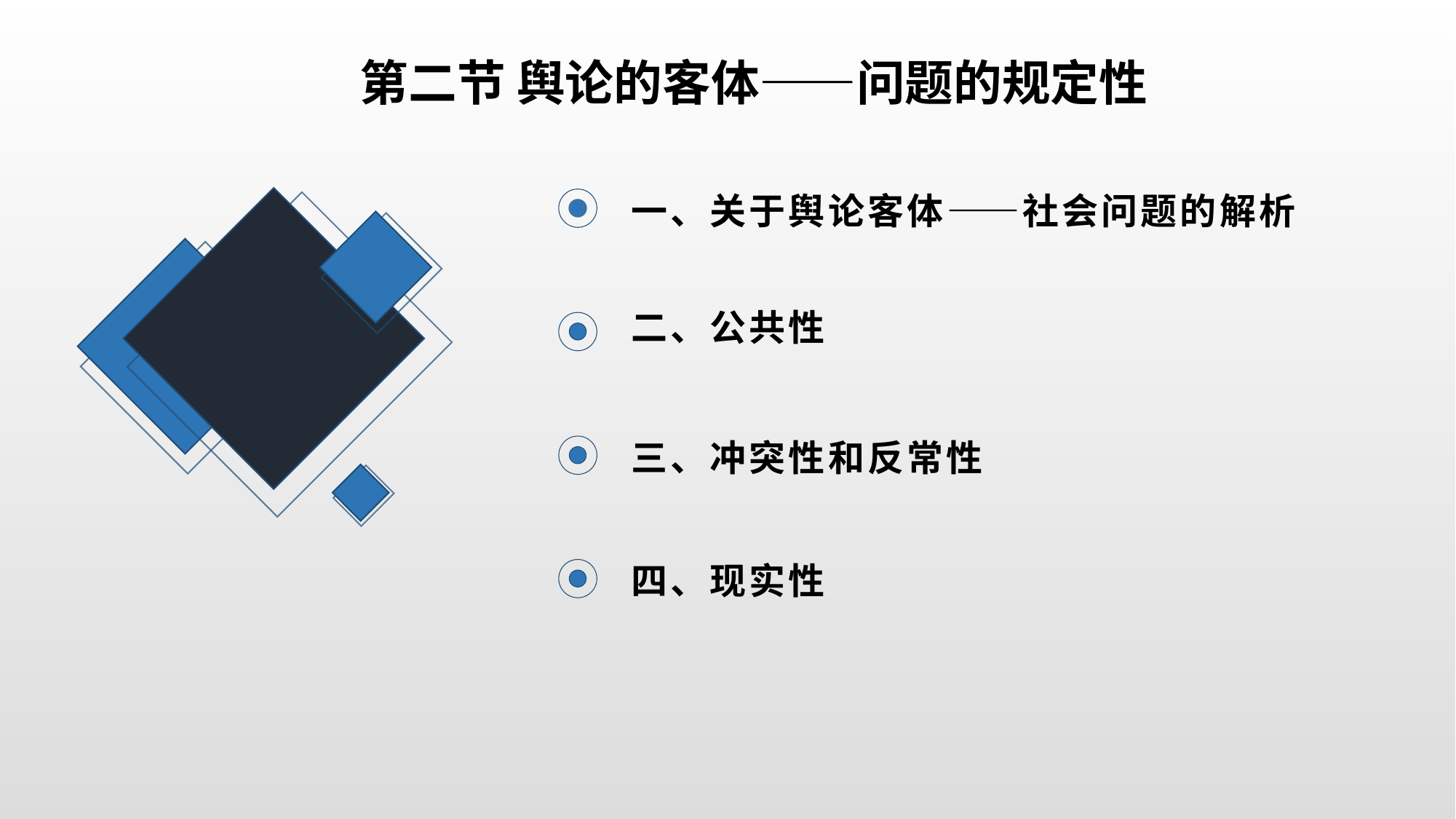

第二节 舆论的客体——问题的规定性
一、关于舆论客体——社会问题的解析

二、公共性

三、冲突性和反常性

四、现实性